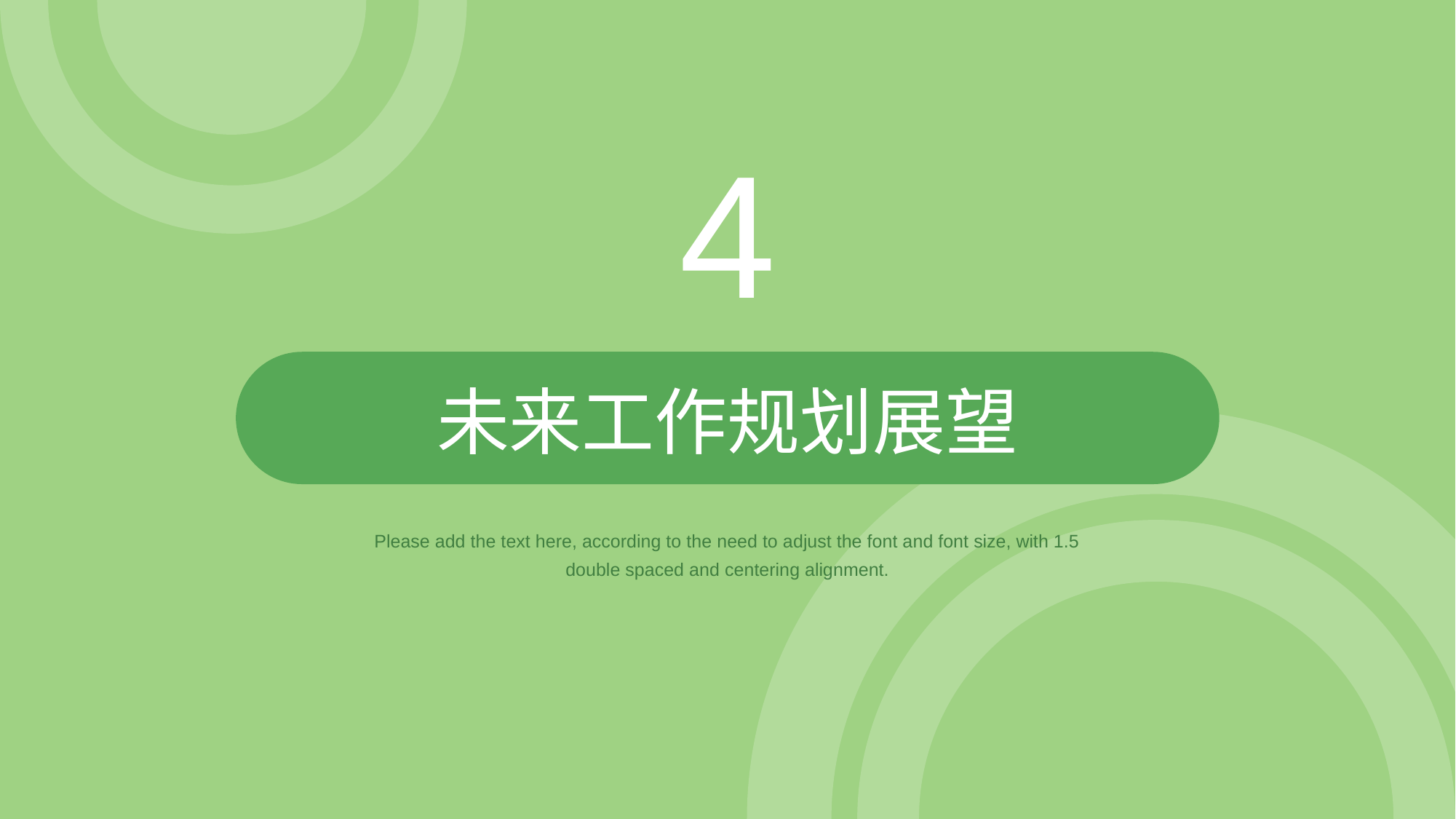

4

未来工作规划展望
Please add the text here, according to the need to adjust the font and font size, with 1.5 double spaced and centering alignment.